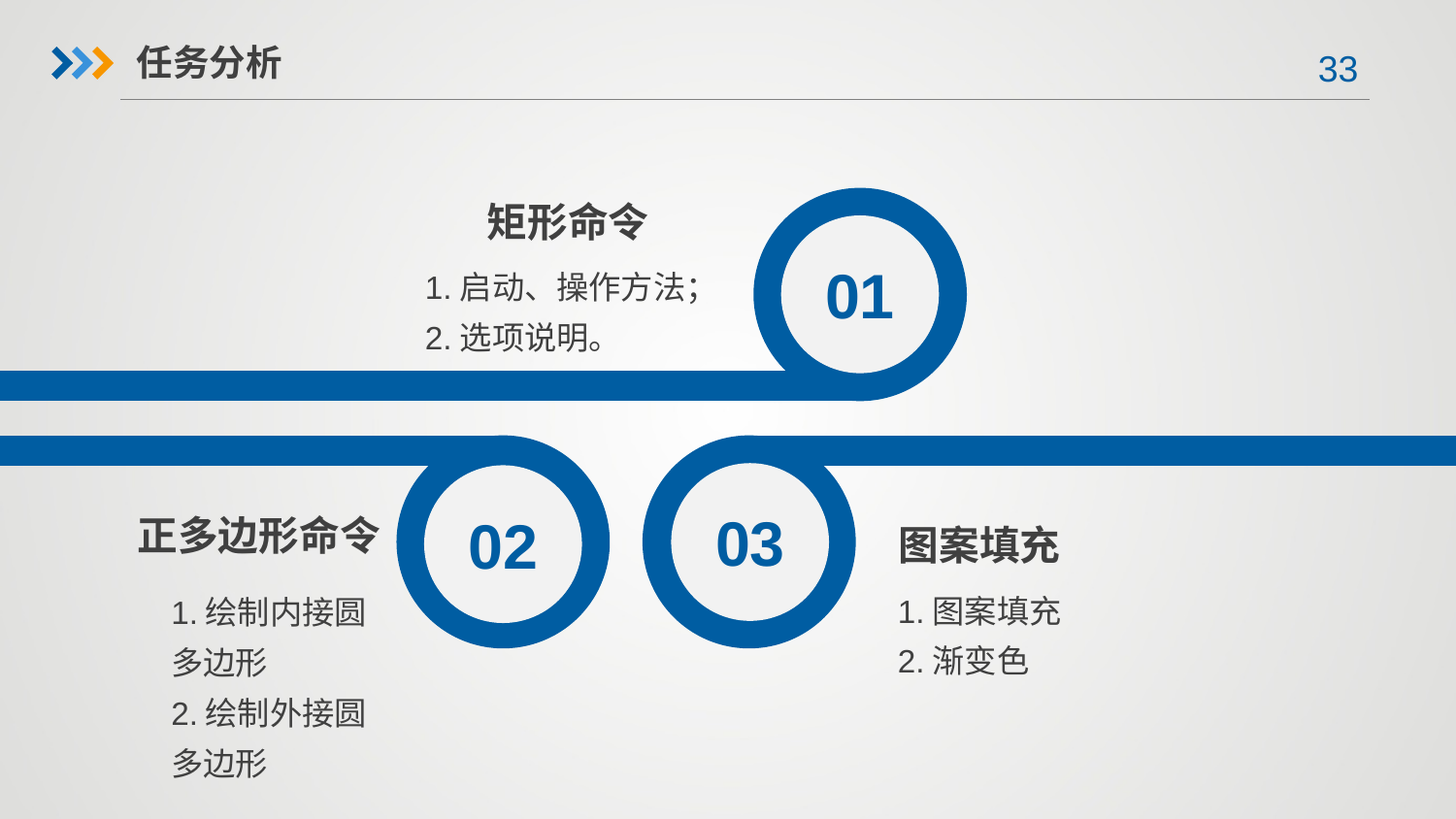

任务分析

01
矩形命令
1.启动、操作方法；
2.选项说明。

02

03
正多边形命令
图案填充
1.图案填充
2.渐变色
1.绘制内接圆多边形
2.绘制外接圆多边形